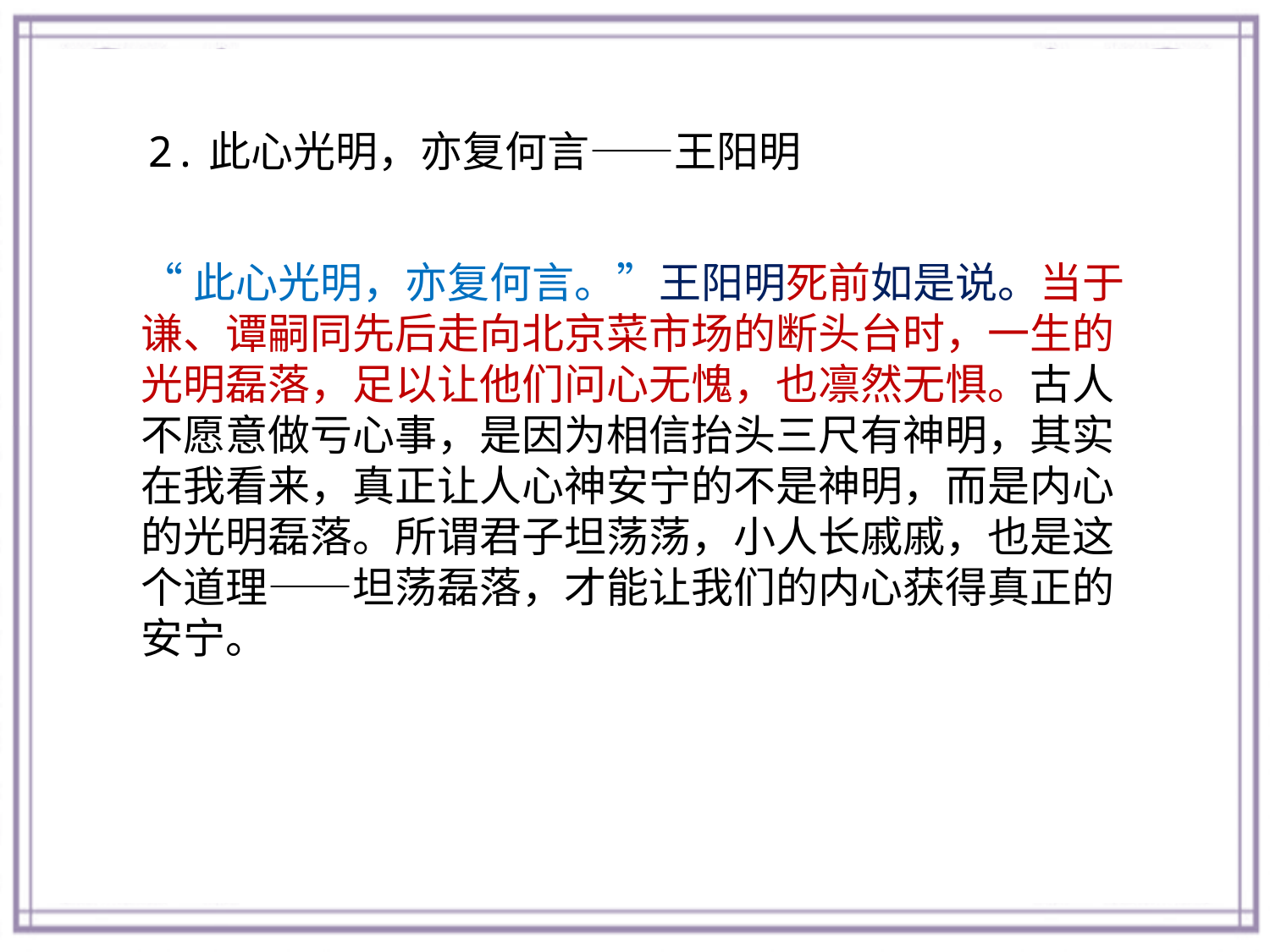

2.此心光明，亦复何言——王阳明
“此心光明，亦复何言。”王阳明死前如是说。当于谦、谭嗣同先后走向北京菜市场的断头台时，一生的光明磊落，足以让他们问心无愧，也凛然无惧。古人不愿意做亏心事，是因为相信抬头三尺有神明，其实在我看来，真正让人心神安宁的不是神明，而是内心的光明磊落。所谓君子坦荡荡，小人长戚戚，也是这个道理——坦荡磊落，才能让我们的内心获得真正的安宁。